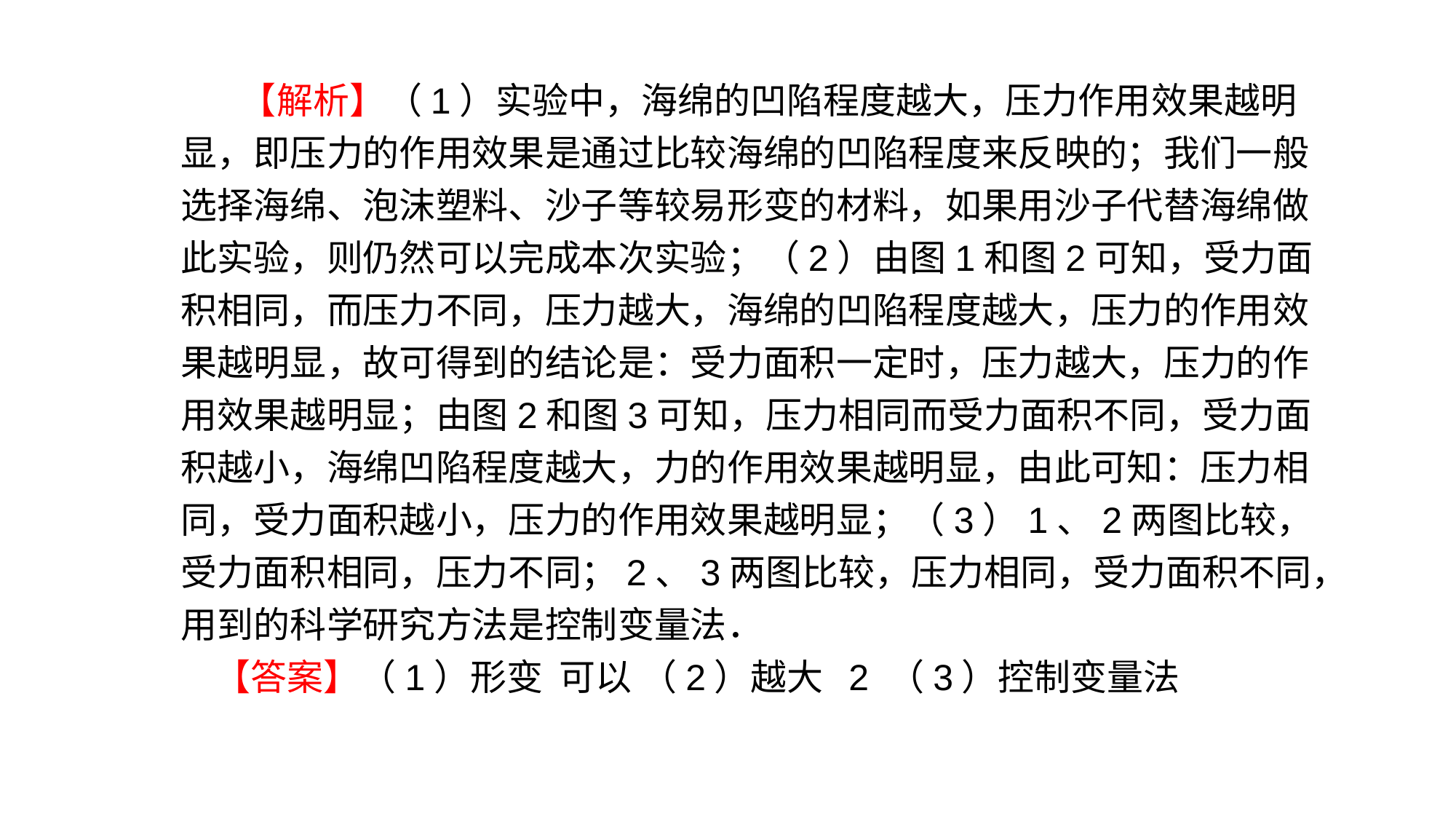

【解析】（1）实验中，海绵的凹陷程度越大，压力作用效果越明显，即压力的作用效果是通过比较海绵的凹陷程度来反映的；我们一般选择海绵、泡沫塑料、沙子等较易形变的材料，如果用沙子代替海绵做此实验，则仍然可以完成本次实验；（2）由图1和图2可知，受力面积相同，而压力不同，压力越大，海绵的凹陷程度越大，压力的作用效果越明显，故可得到的结论是：受力面积一定时，压力越大，压力的作用效果越明显；由图2和图3可知，压力相同而受力面积不同，受力面积越小，海绵凹陷程度越大，力的作用效果越明显，由此可知：压力相同，受力面积越小，压力的作用效果越明显；（3）1、2两图比较，受力面积相同，压力不同；2、3两图比较，压力相同，受力面积不同，用到的科学研究方法是控制变量法．
   【答案】（1）形变  可以 （2）越大  2 （3）控制变量法